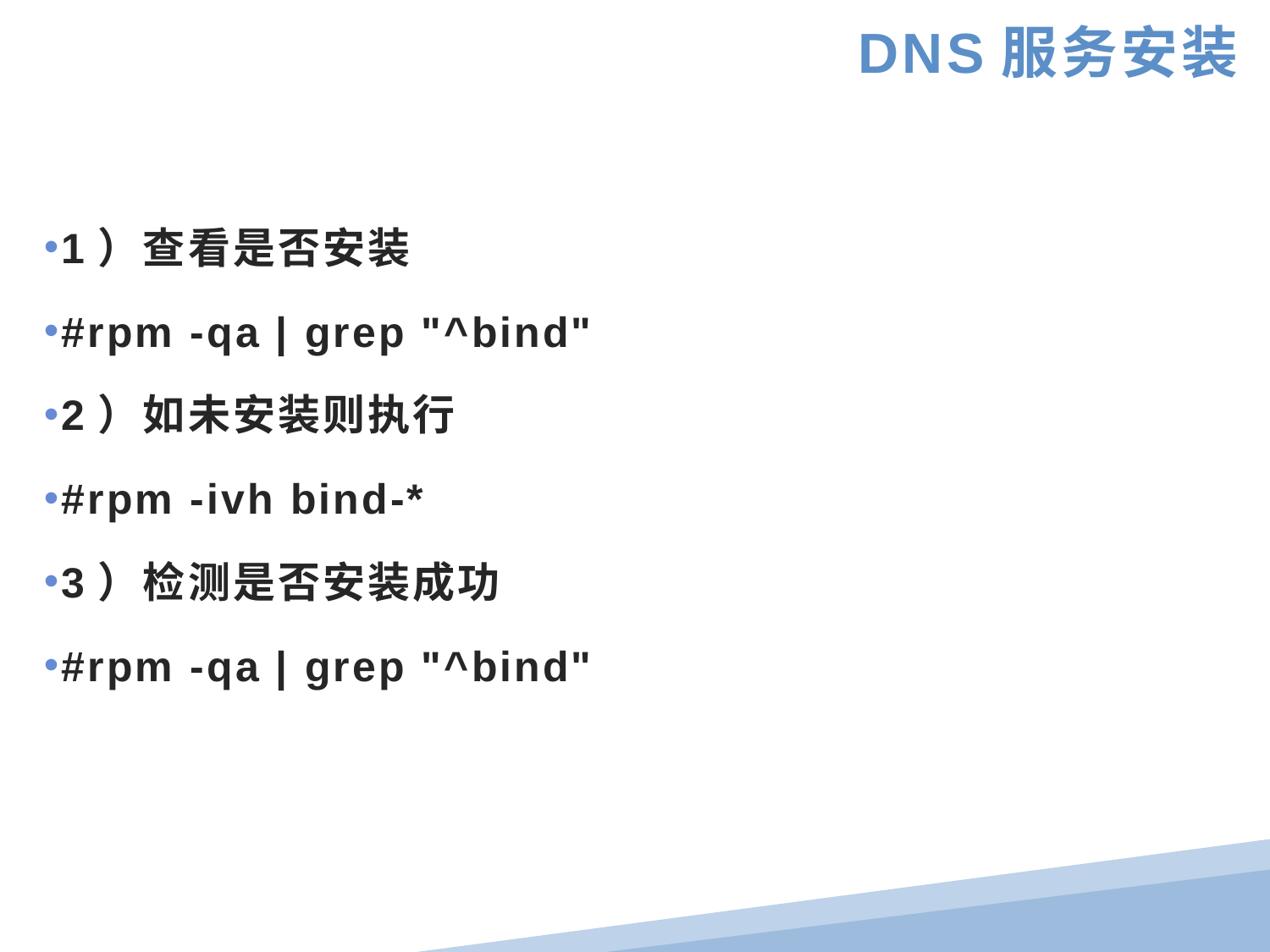

DNS服务安装

1）查看是否安装
#rpm -qa | grep "^bind"
2）如未安装则执行
#rpm -ivh bind-*
3）检测是否安装成功
#rpm -qa | grep "^bind"